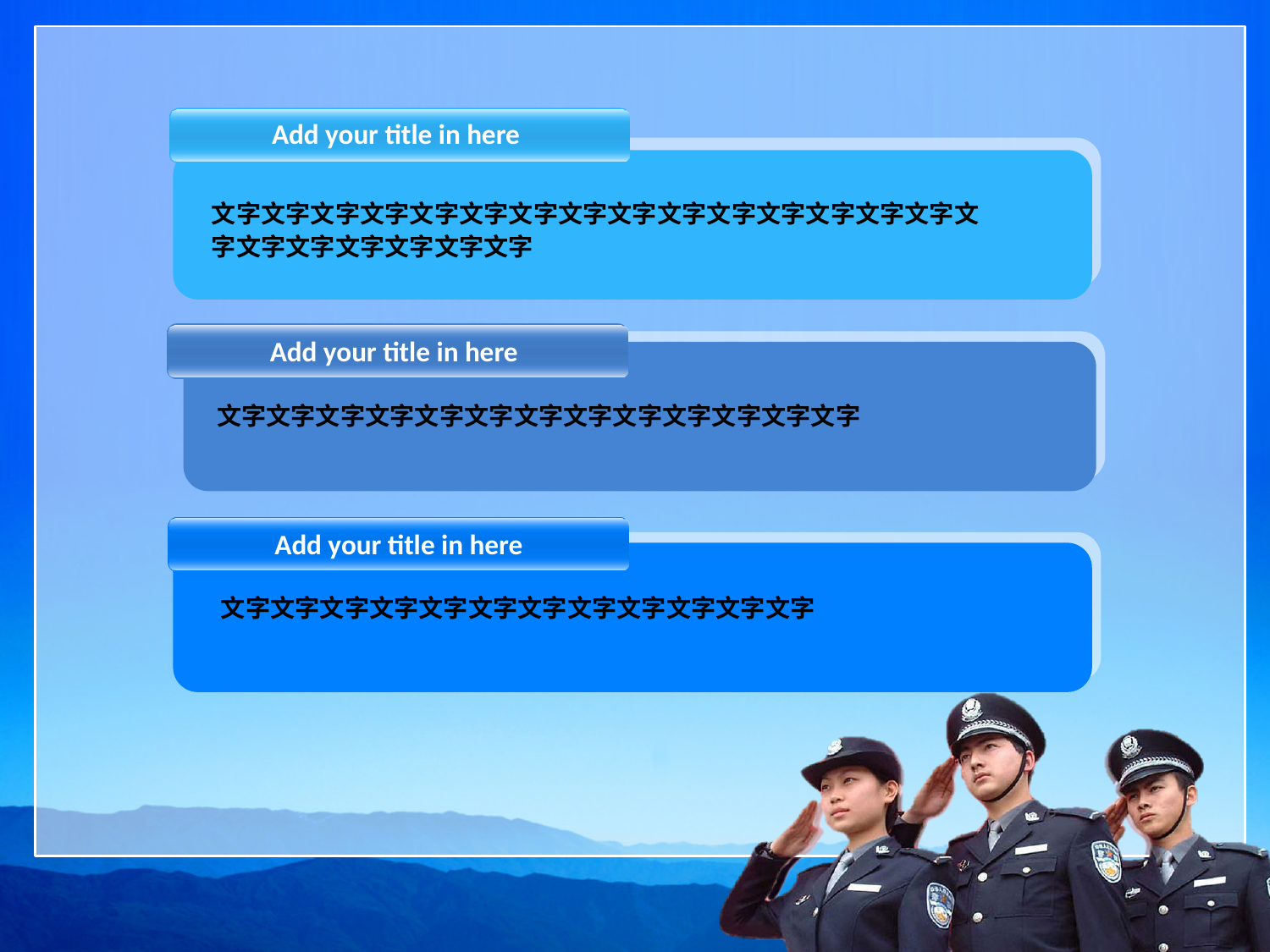

Add your title in here

文字文字文字文字文字文字文字文字文字文字文字文字文字文字文字文字文字文字文字文字文字文字

 Add your title in here

文字文字文字文字文字文字文字文字文字文字文字文字文字

 Add your title in here

文字文字文字文字文字文字文字文字文字文字文字文字